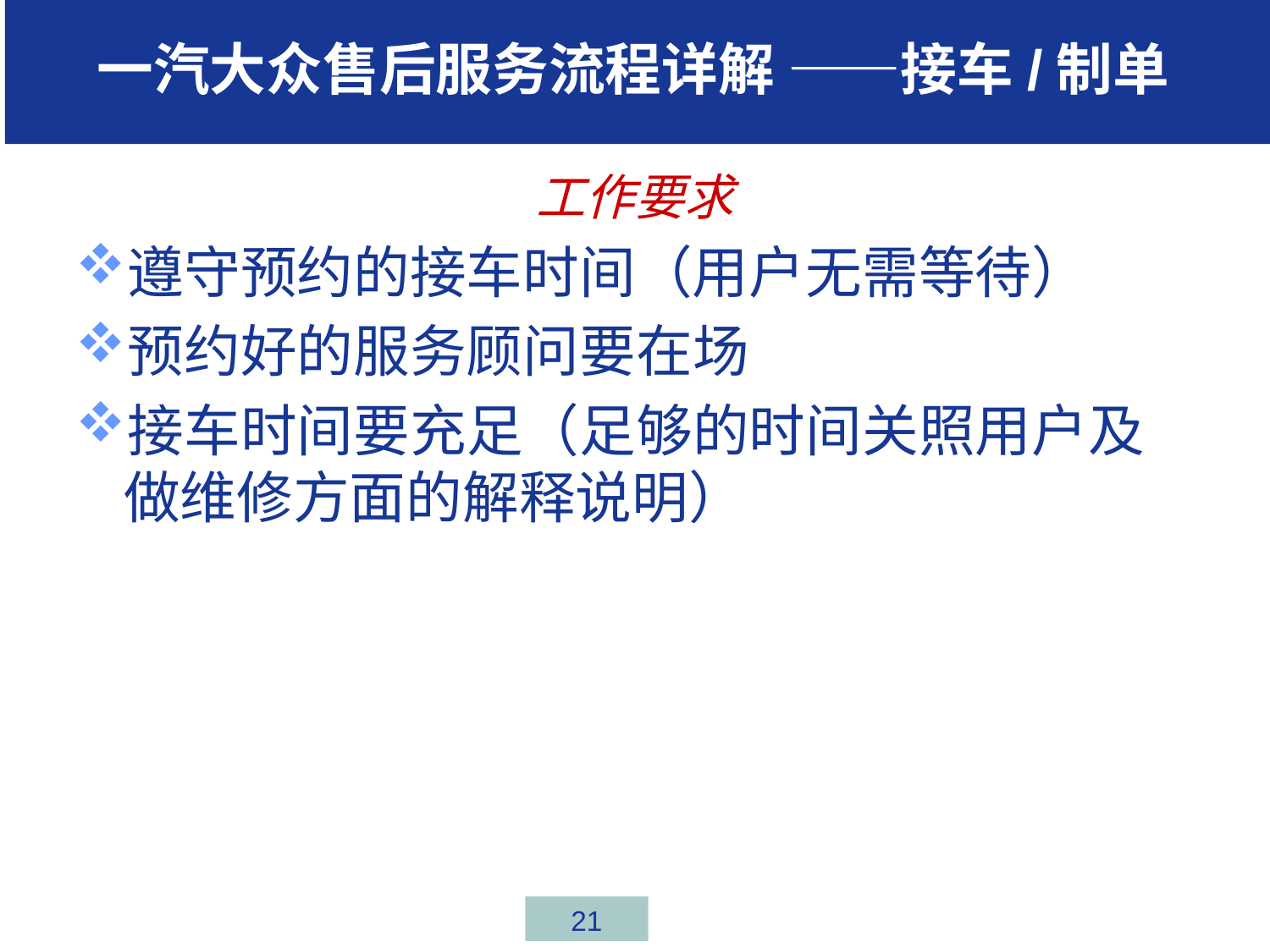

一汽大众售后服务流程详解 ——接车/制单
工作要求
遵守预约的接车时间（用户无需等待）
预约好的服务顾问要在场
接车时间要充足（足够的时间关照用户及做维修方面的解释说明）
21